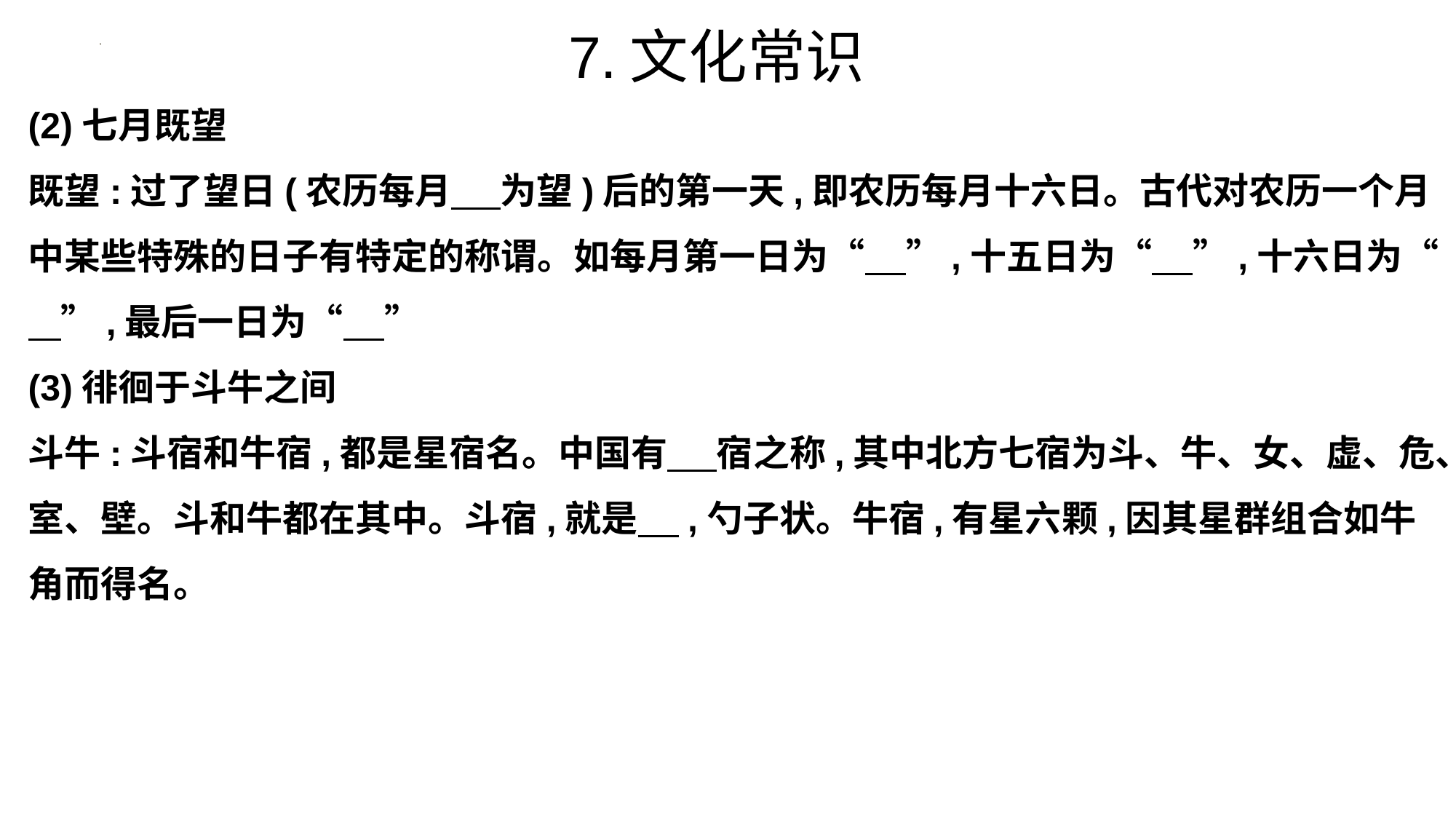

7.文化常识
(2)七月既望
既望:过了望日(农历每月      为望)后的第一天,即农历每月十六日。古代对农历一个月中某些特殊的日子有特定的称谓。如每月第一日为“     ”,十五日为“     ”,十六日为“     ”,最后一日为“     ”
(3)徘徊于斗牛之间
斗牛:斗宿和牛宿,都是星宿名。中国有      宿之称,其中北方七宿为斗、牛、女、虚、危、室、壁。斗和牛都在其中。斗宿,就是     ,勺子状。牛宿,有星六颗,因其星群组合如牛角而得名。